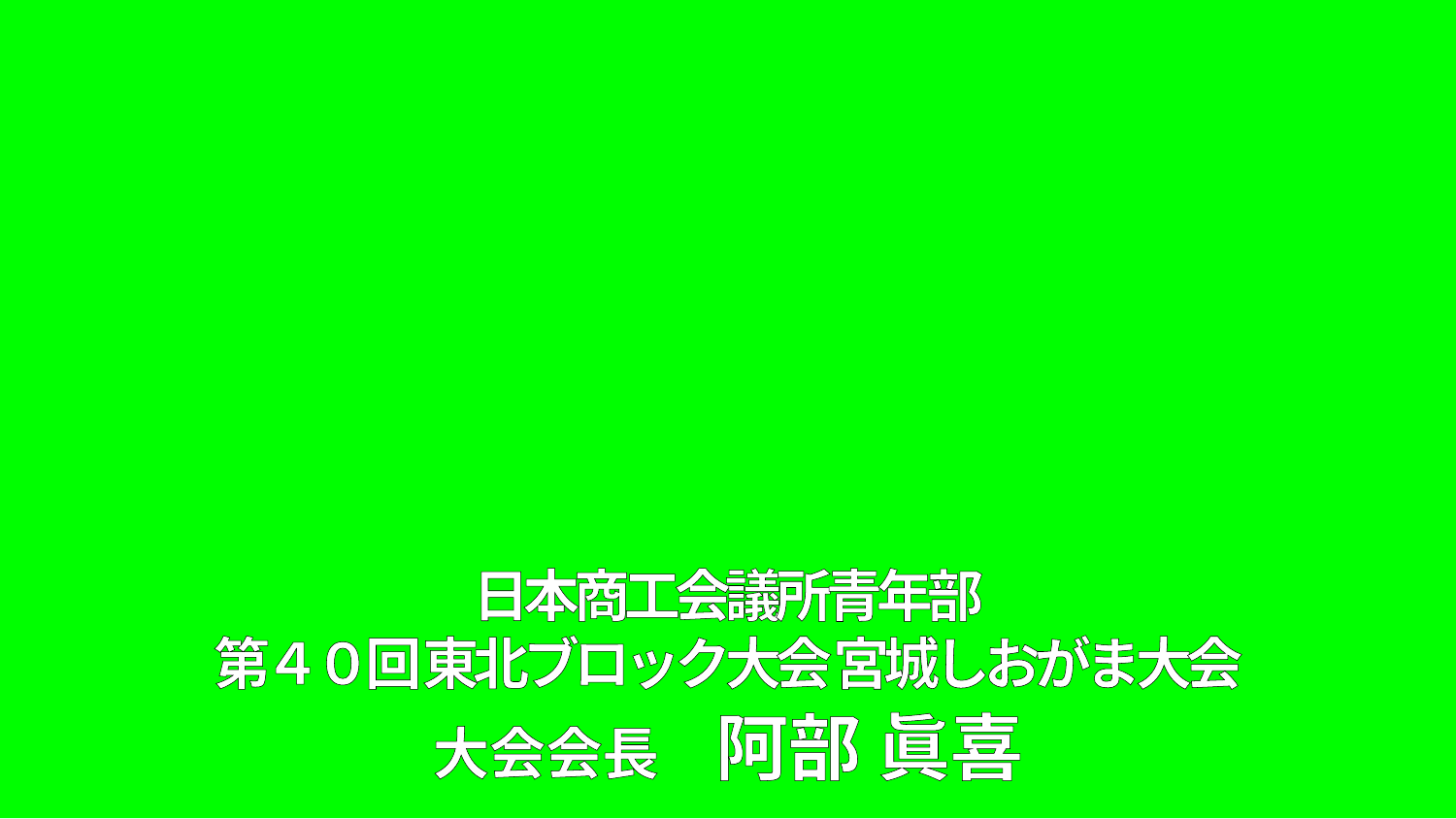

日本商工会議所青年部
第４０回 東北ブロック大会 宮城しおがま大会
大会会長　阿部 眞喜